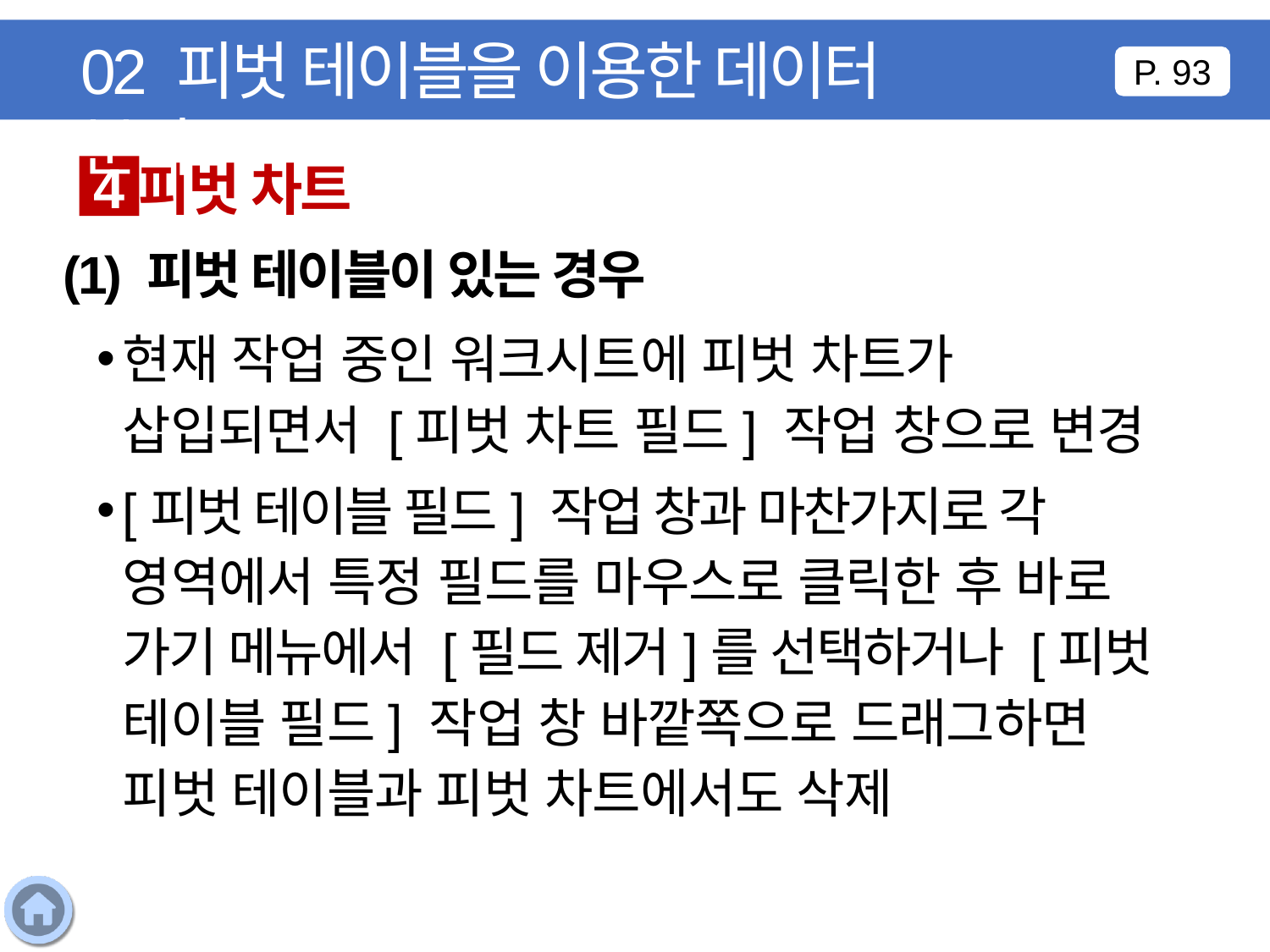

02 피벗 테이블을 이용한 데이터 분석
P. 93
피벗 차트
4
(1) 피벗 테이블이 있는 경우
현재 작업 중인 워크시트에 피벗 차트가 삽입되면서 [피벗 차트 필드] 작업 창으로 변경
[피벗 테이블 필드] 작업 창과 마찬가지로 각 영역에서 특정 필드를 마우스로 클릭한 후 바로 가기 메뉴에서 [필드 제거]를 선택하거나 [피벗 테이블 필드] 작업 창 바깥쪽으로 드래그하면 피벗 테이블과 피벗 차트에서도 삭제